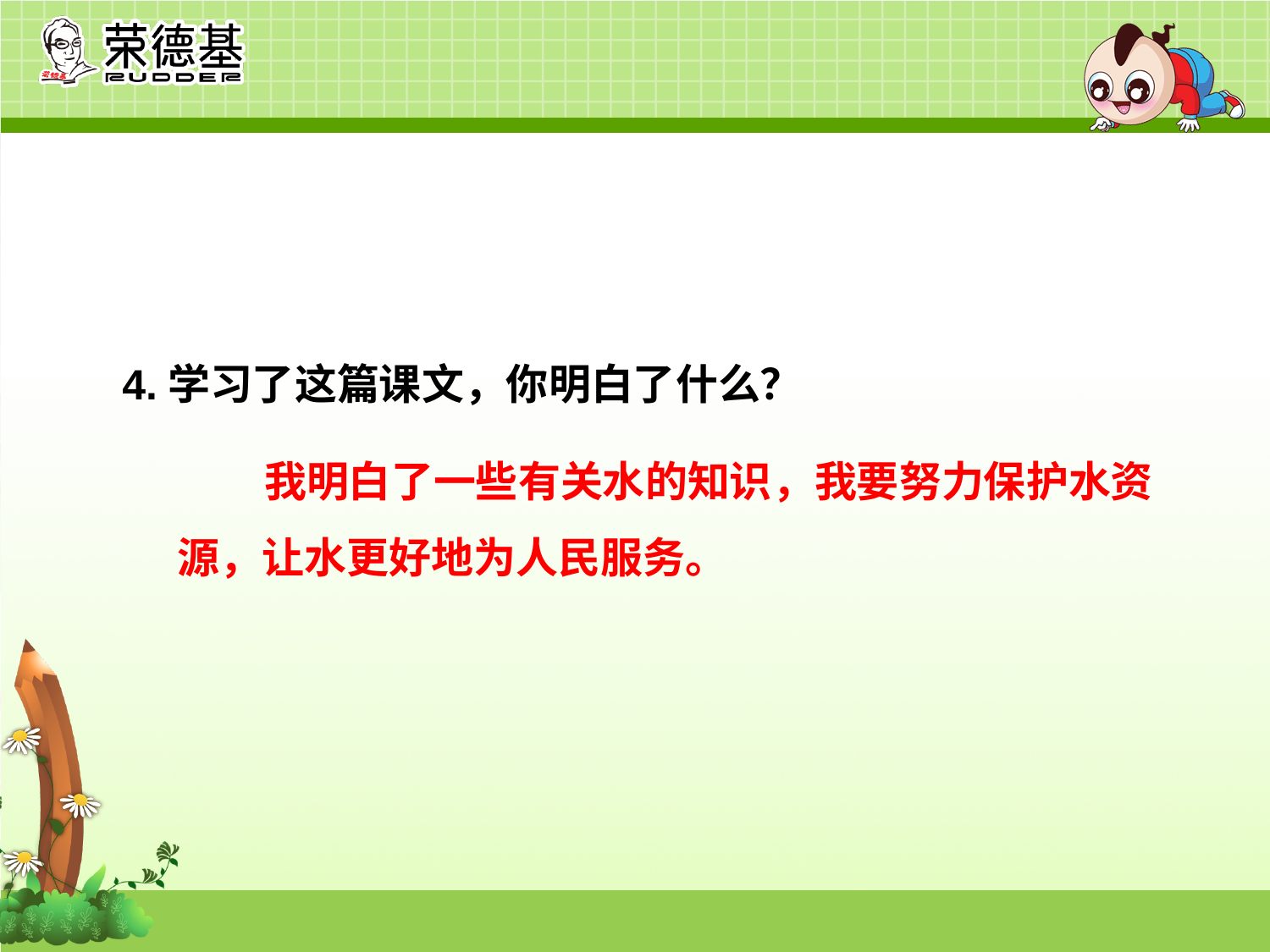

4.学习了这篇课文，你明白了什么？
我明白了一些有关水的知识，我要努力保护水资源，让水更好地为人民服务。